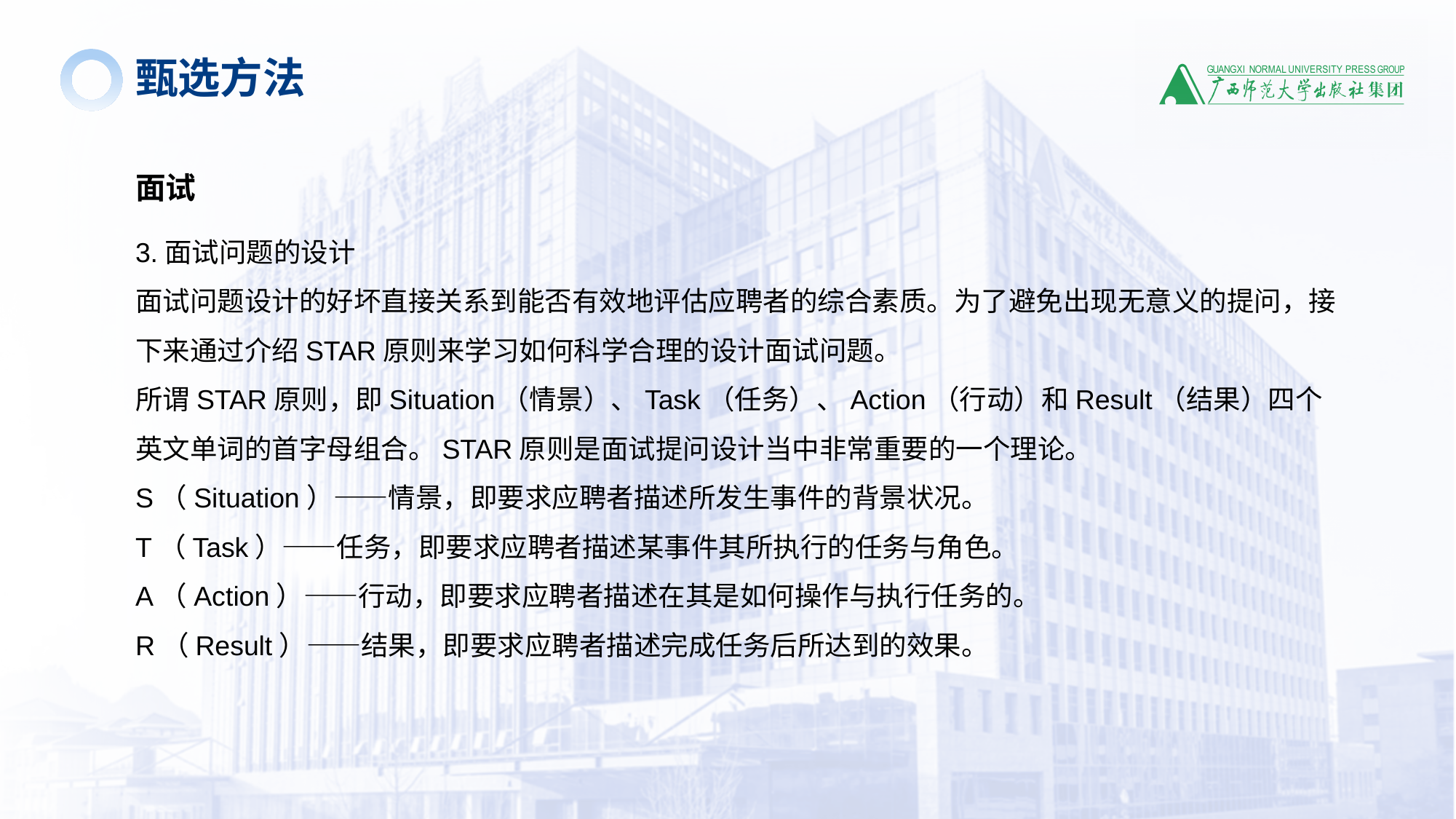

甄选方法

面试
3.面试问题的设计
面试问题设计的好坏直接关系到能否有效地评估应聘者的综合素质。为了避免出现无意义的提问，接下来通过介绍STAR原则来学习如何科学合理的设计面试问题。
所谓STAR原则，即Situation（情景）、Task（任务）、Action（行动）和Result（结果）四个英文单词的首字母组合。STAR原则是面试提问设计当中非常重要的一个理论。
S（Situation）——情景，即要求应聘者描述所发生事件的背景状况。
T（Task）——任务，即要求应聘者描述某事件其所执行的任务与角色。
A（Action）——行动，即要求应聘者描述在其是如何操作与执行任务的。
R（Result）——结果，即要求应聘者描述完成任务后所达到的效果。